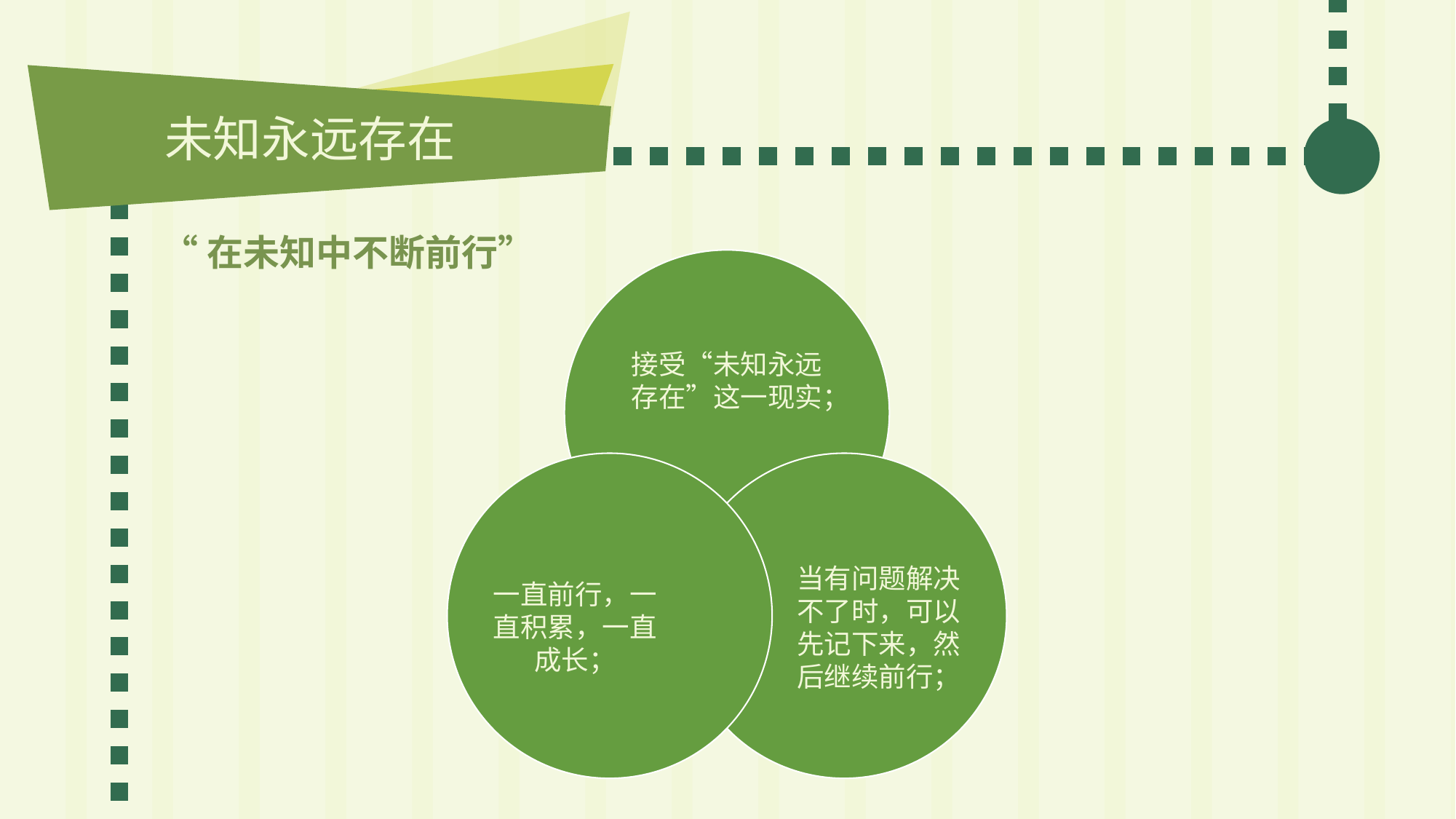

未知永远存在

“在未知中不断前行”
接受“未知永远存在”这一现实；
当有问题解决不了时，可以先记下来，然后继续前行；
一直前行，一直积累，一直成长；